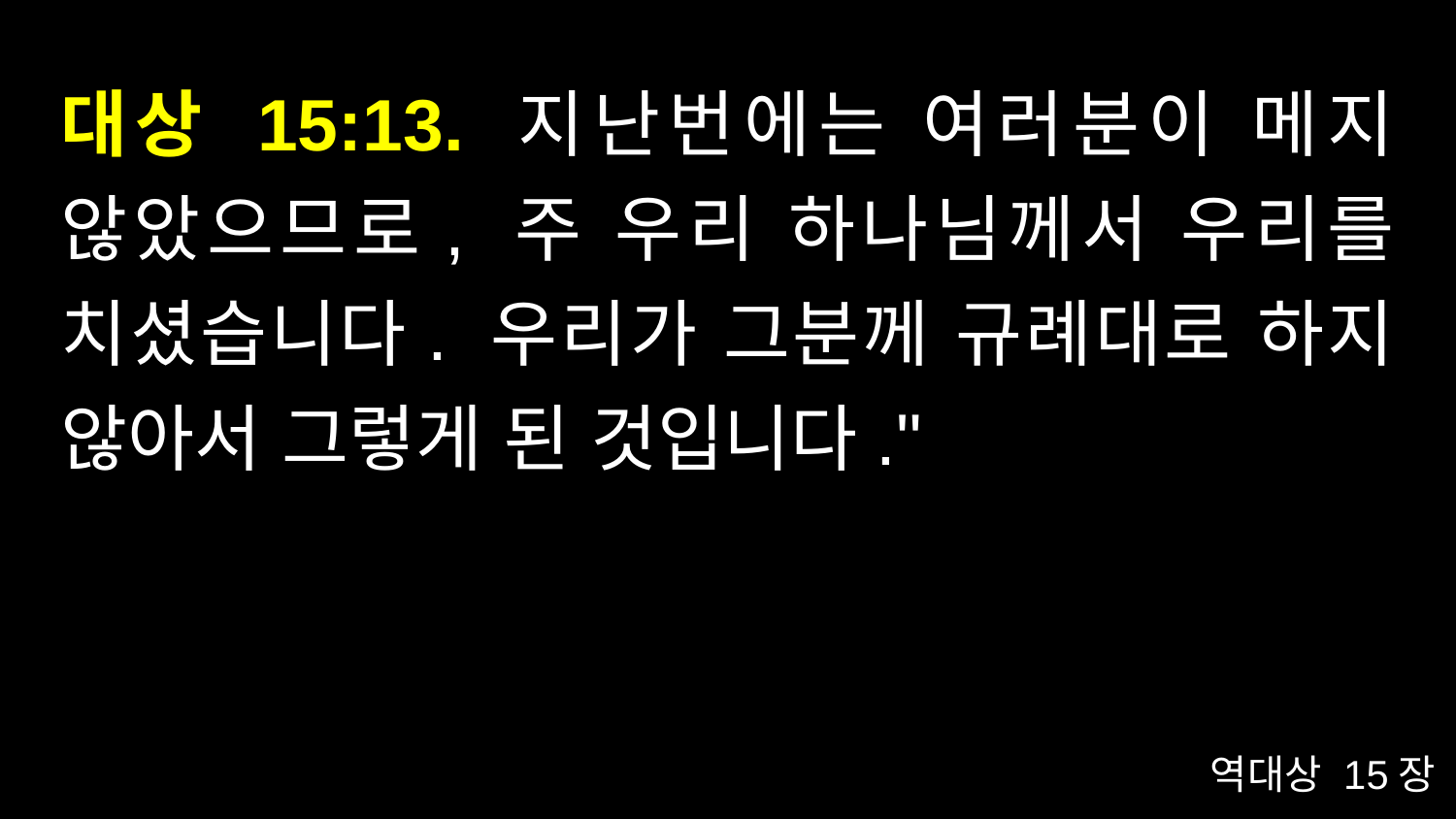

# 대상 15:13. 지난번에는 여러분이 메지 않았으므로, 주 우리 하나님께서 우리를 치셨습니다. 우리가 그분께 규례대로 하지 않아서 그렇게 된 것입니다."
역대상 15장